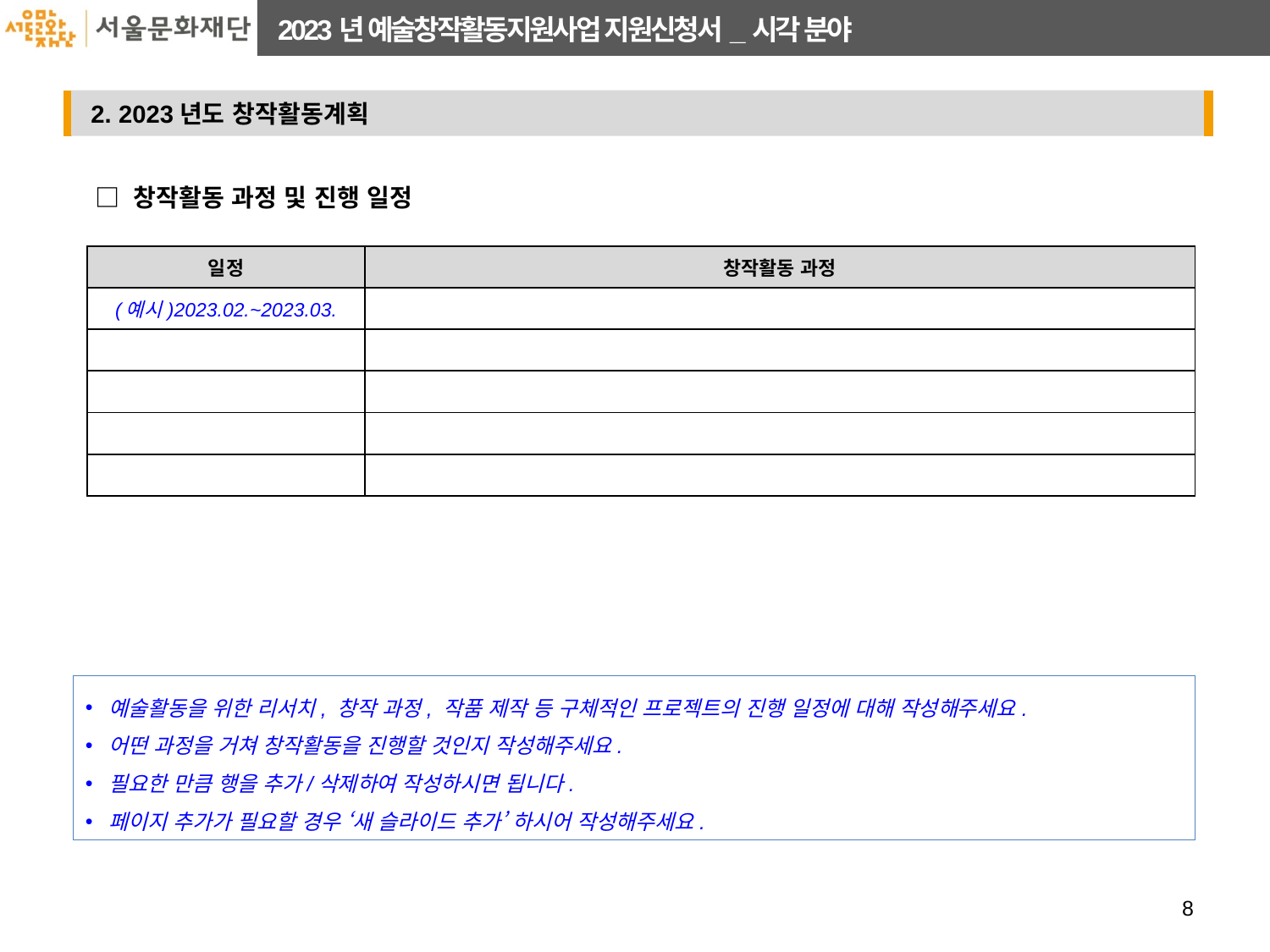

□ 창작활동 과정 및 진행 일정
| 일정 | 창작활동 과정 |
| --- | --- |
| (예시)2023.02.~2023.03. |  |
|  |  |
|  |  |
|  |  |
|  |  |
예술활동을 위한 리서치, 창작 과정, 작품 제작 등 구체적인 프로젝트의 진행 일정에 대해 작성해주세요.
어떤 과정을 거쳐 창작활동을 진행할 것인지 작성해주세요.
필요한 만큼 행을 추가/삭제하여 작성하시면 됩니다.
페이지 추가가 필요할 경우 ‘새 슬라이드 추가’ 하시어 작성해주세요.
8